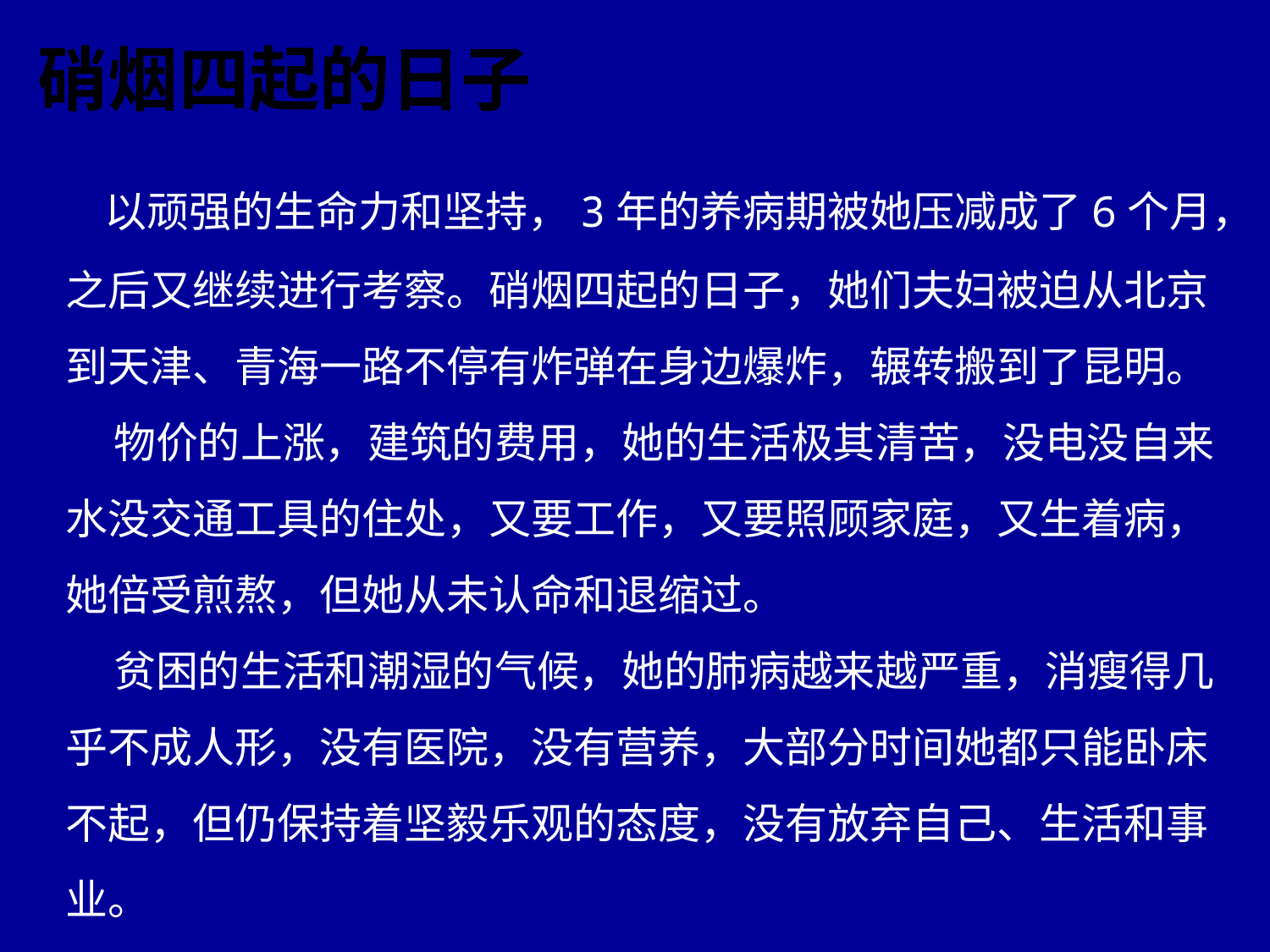

# 硝烟四起的日子
  以顽强的生命力和坚持，3年的养病期被她压减成了6个月，之后又继续进行考察。硝烟四起的日子，她们夫妇被迫从北京到天津、青海一路不停有炸弹在身边爆炸，辗转搬到了昆明。
    物价的上涨，建筑的费用，她的生活极其清苦，没电没自来水没交通工具的住处，又要工作，又要照顾家庭，又生着病，她倍受煎熬，但她从未认命和退缩过。
    贫困的生活和潮湿的气候，她的肺病越来越严重，消瘦得几乎不成人形，没有医院，没有营养，大部分时间她都只能卧床不起，但仍保持着坚毅乐观的态度，没有放弃自己、生活和事业。